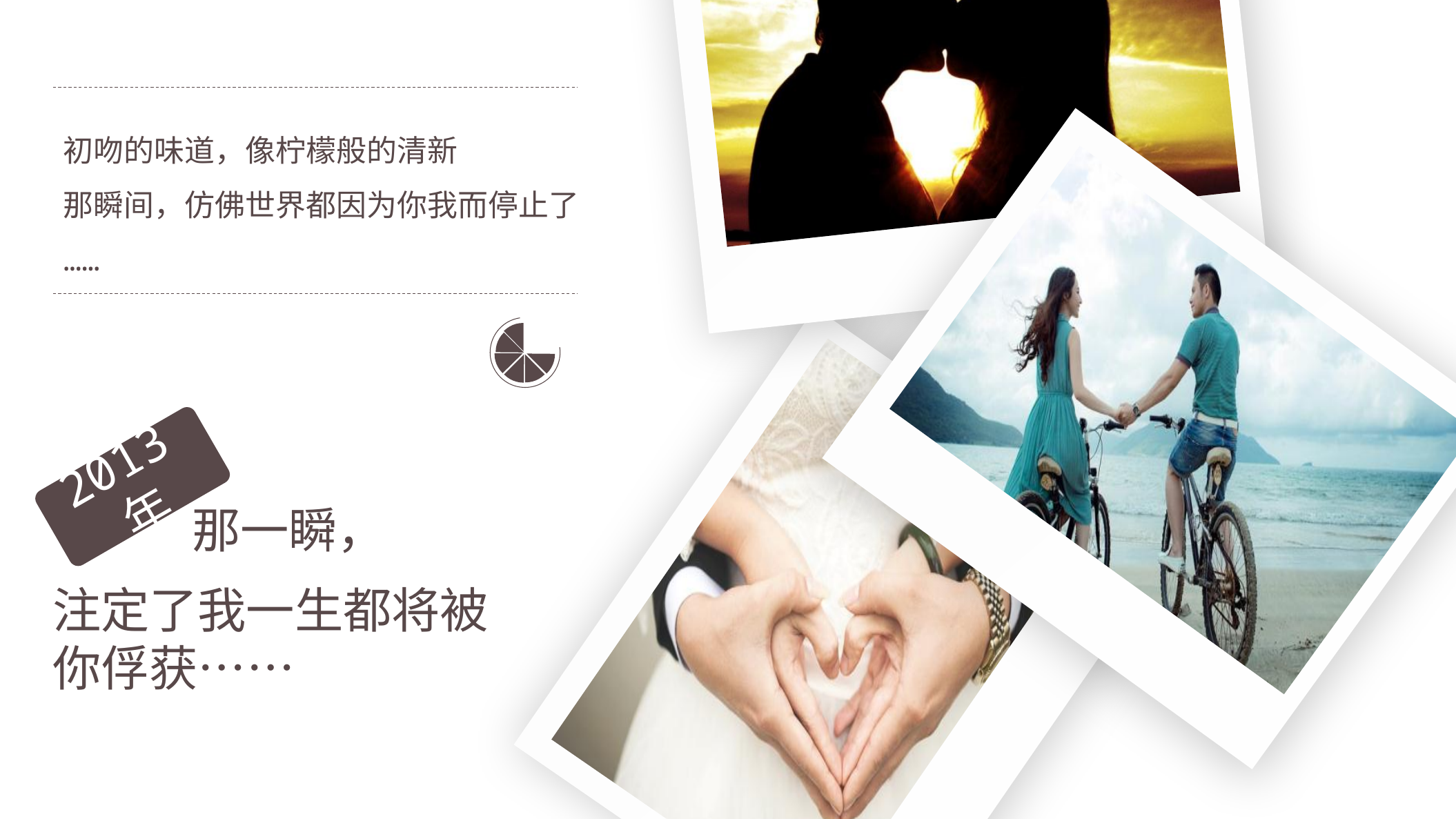

初吻的味道，像柠檬般的清新
那瞬间，仿佛世界都因为你我而停止了
……

2013年
那一瞬，
注定了我一生都将被你俘获……